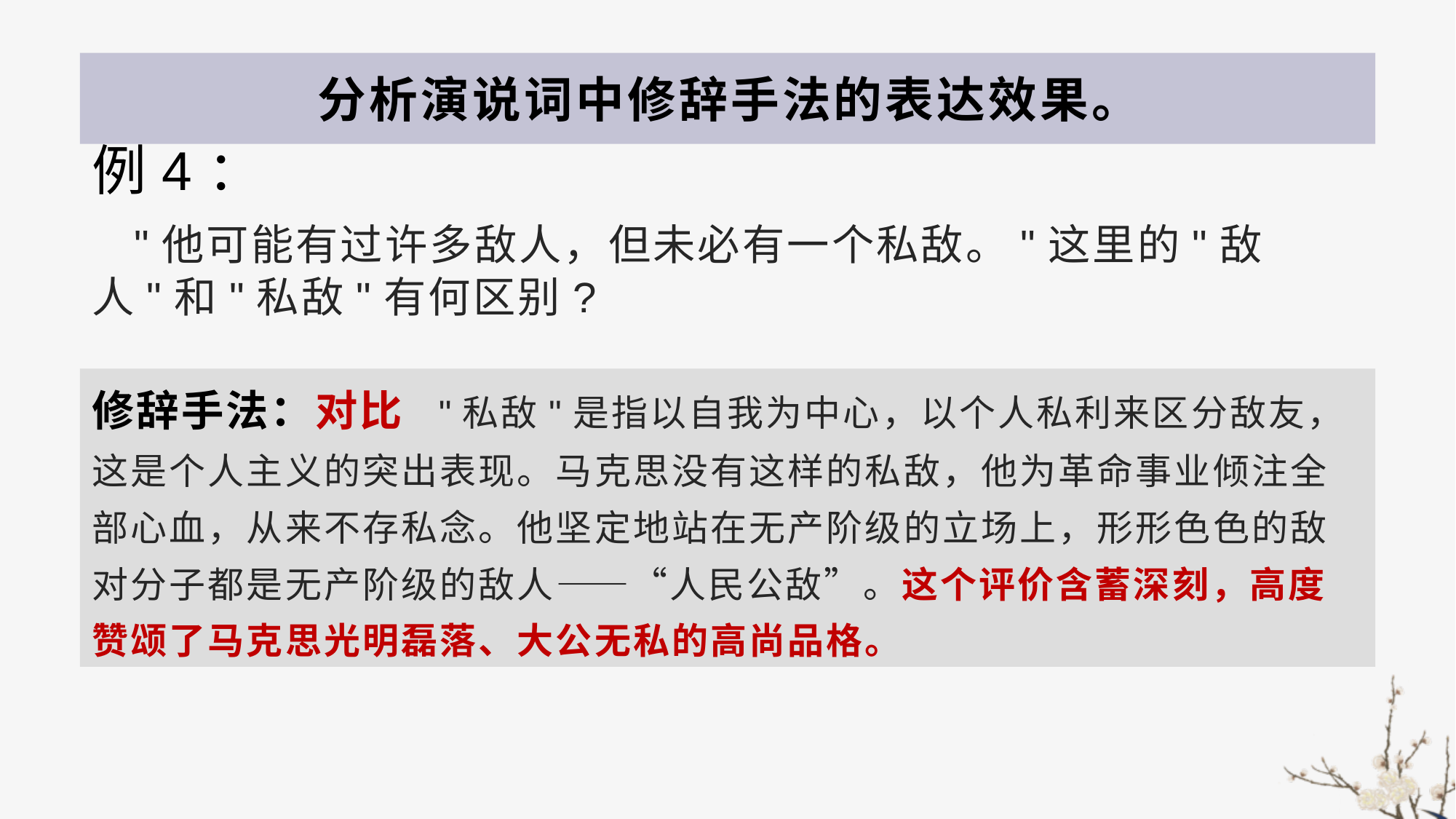

# 分析演说词中修辞手法的表达效果。
例4：
   "他可能有过许多敌人，但未必有一个私敌。"这里的"敌人"和"私敌"有何区别?
修辞手法：对比  "私敌"是指以自我为中心，以个人私利来区分敌友，这是个人主义的突出表现。马克思没有这样的私敌，他为革命事业倾注全部心血，从来不存私念。他坚定地站在无产阶级的立场上，形形色色的敌对分子都是无产阶级的敌人——“人民公敌”。这个评价含蓄深刻，高度赞颂了马克思光明磊落、大公无私的高尚品格。